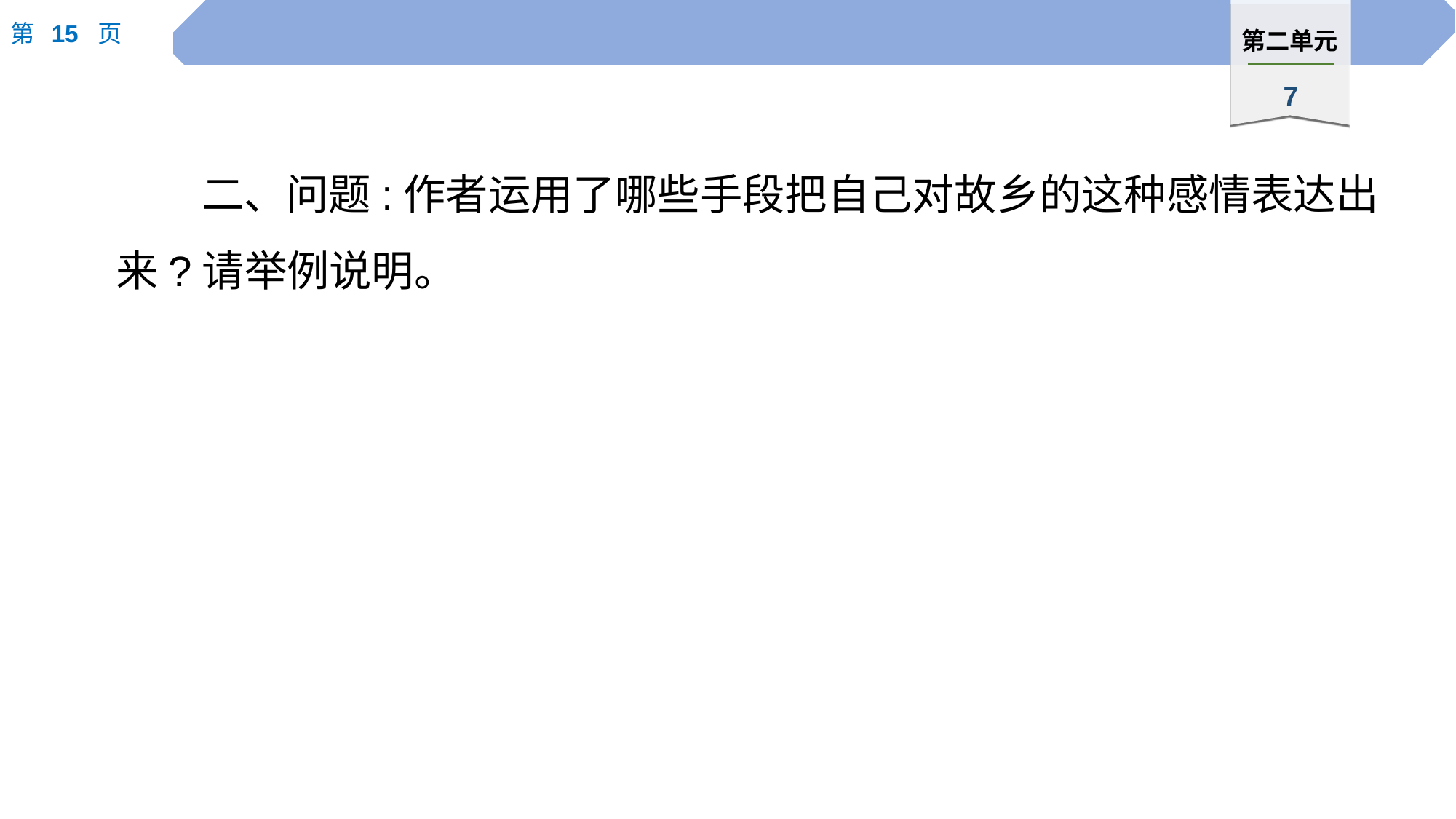

二、问题:作者运用了哪些手段把自己对故乡的这种感情表达出来?请举例说明。